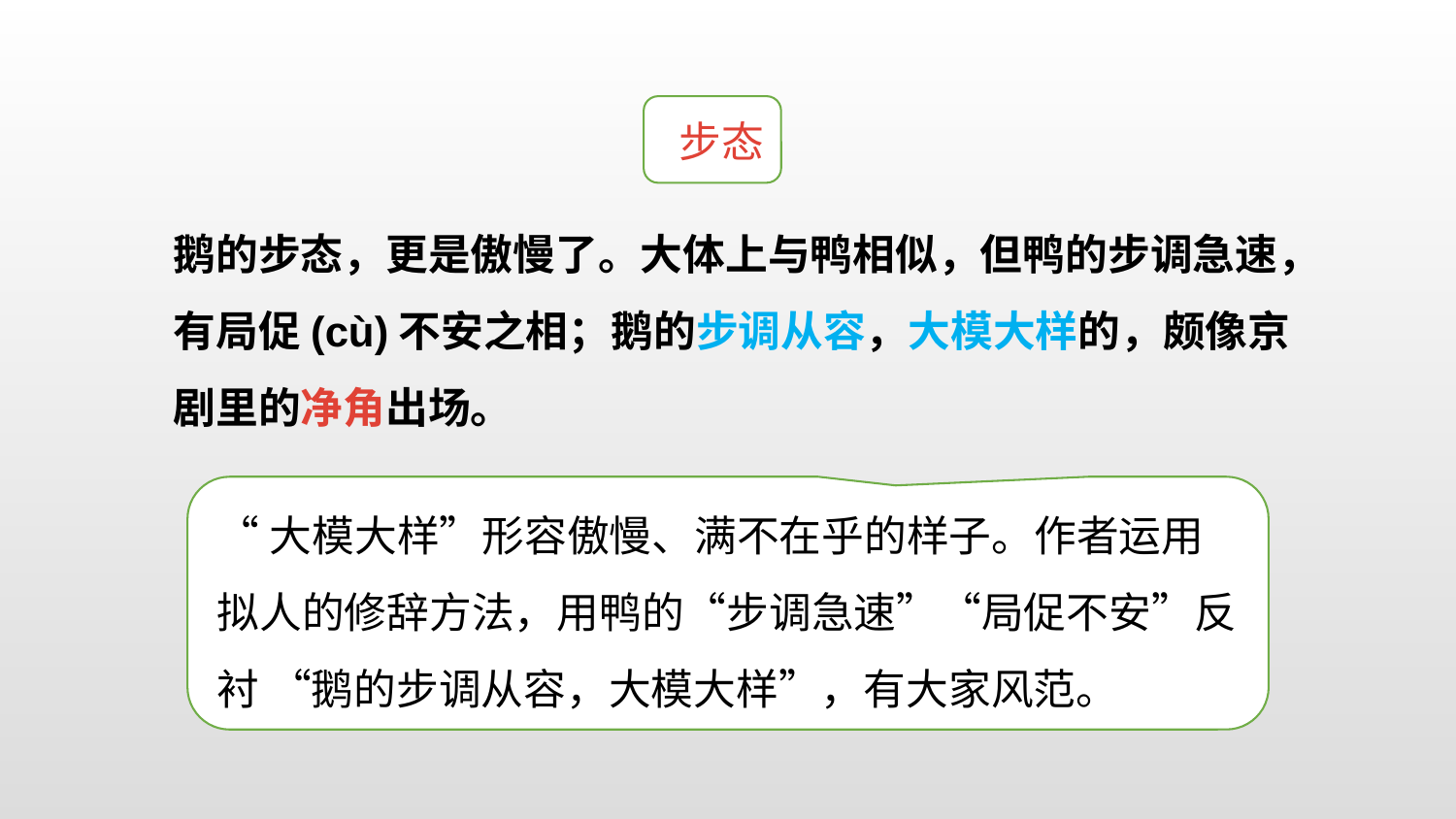

步态
鹅的步态，更是傲慢了。大体上与鸭相似，但鸭的步调急速，有局促(cù)不安之相；鹅的步调从容，大模大样的，颇像京剧里的净角出场。

“大模大样”形容傲慢、满不在乎的样子。作者运用拟人的修辞方法，用鸭的“步调急速”“局促不安”反衬 “鹅的步调从容，大模大样”，有大家风范。